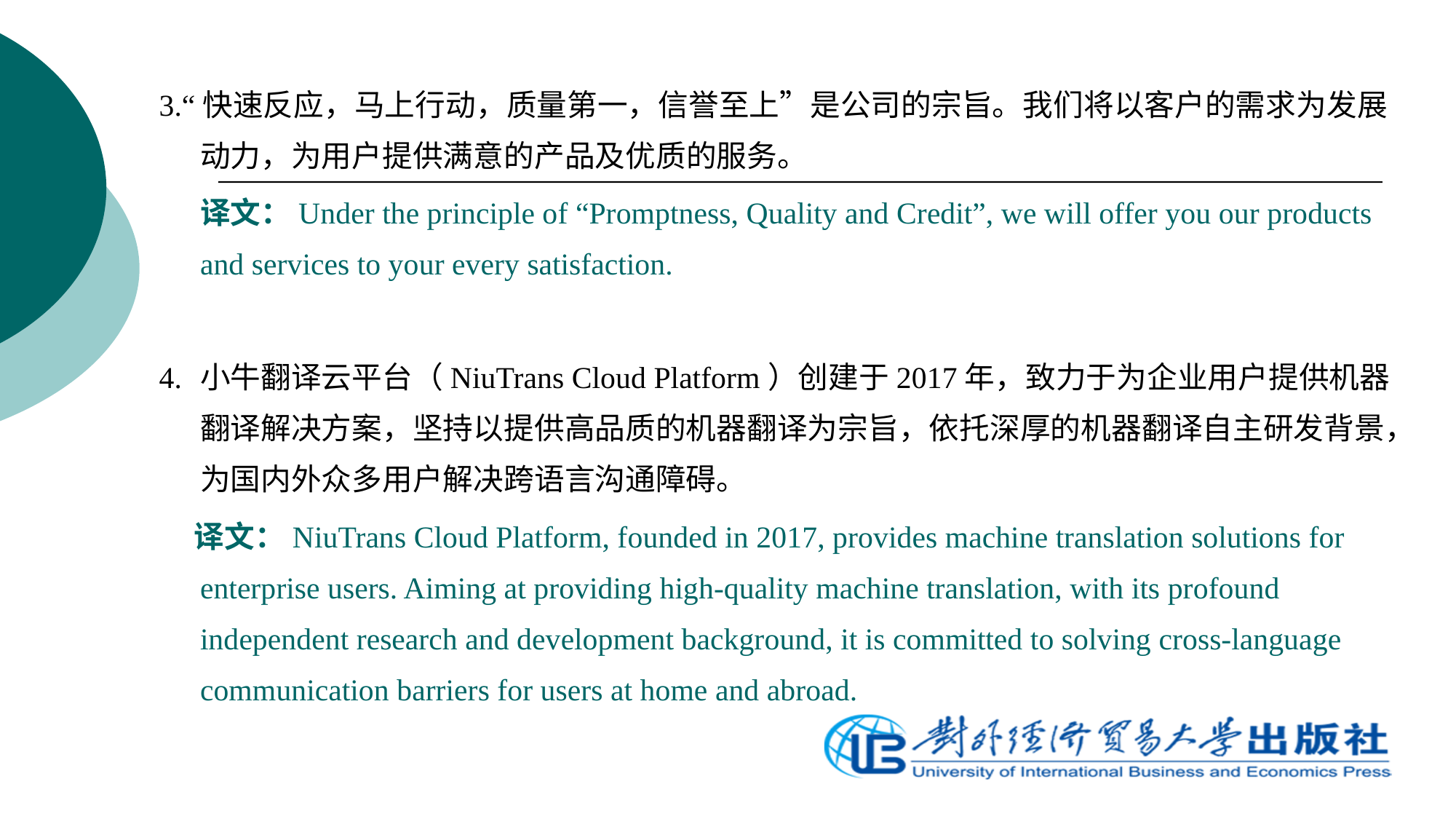

3.“快速反应，马上行动，质量第一，信誉至上”是公司的宗旨。我们将以客户的需求为发展动力，为用户提供满意的产品及优质的服务。
	译文：Under the principle of “Promptness, Quality and Credit”, we will offer you our products and services to your every satisfaction.

4.	小牛翻译云平台（NiuTrans Cloud Platform）创建于2017年，致力于为企业用户提供机器翻译解决方案，坚持以提供高品质的机器翻译为宗旨，依托深厚的机器翻译自主研发背景，为国内外众多用户解决跨语言沟通障碍。
    译文：NiuTrans Cloud Platform, founded in 2017, provides machine translation solutions for enterprise users. Aiming at providing high-quality machine translation, with its profound independent research and development background, it is committed to solving cross-language communication barriers for users at home and abroad.